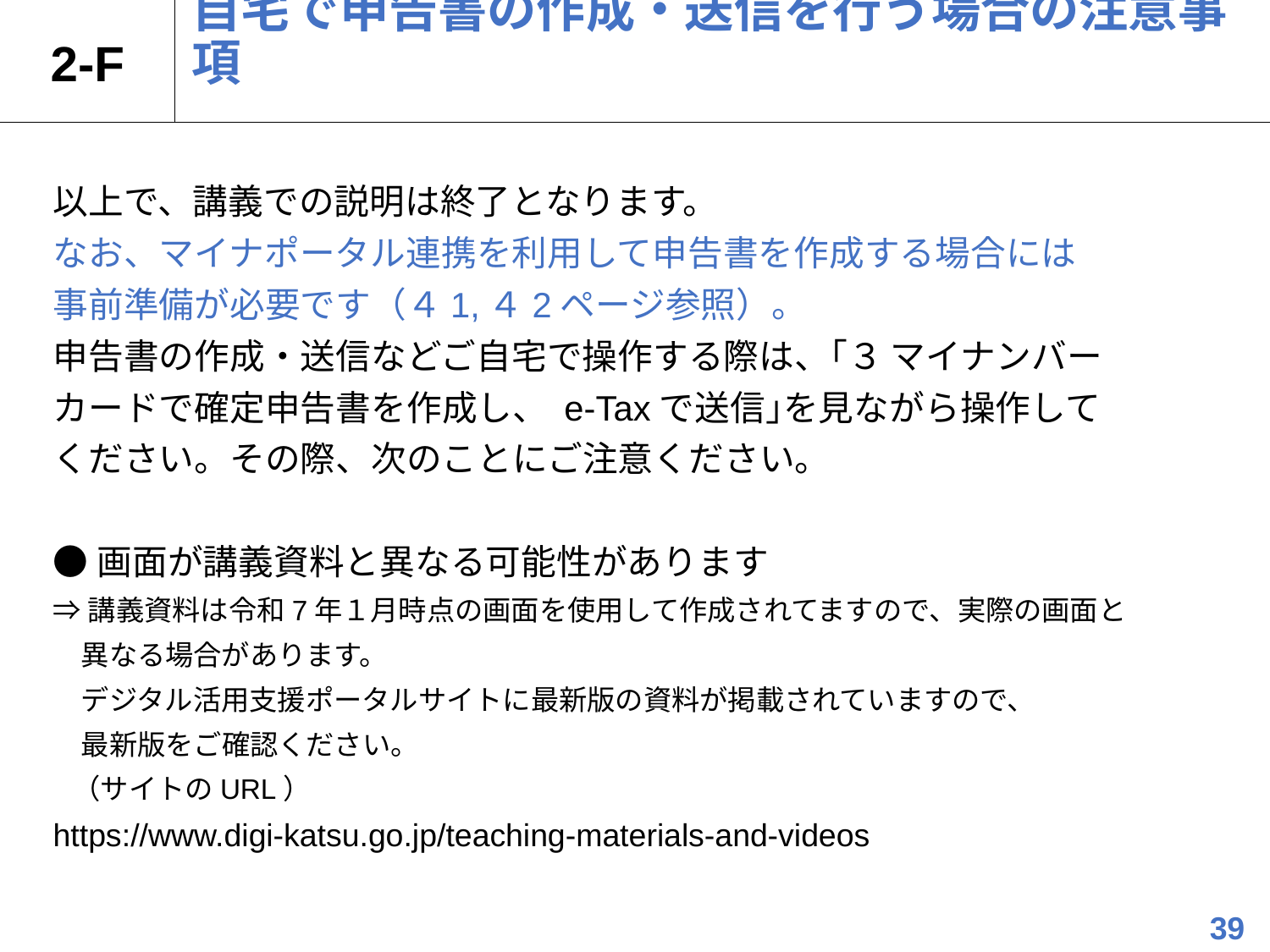

# 2-F
自宅で申告書の作成・送信を行う場合の注意事項
以上で、講義での説明は終了となります。
なお、マイナポータル連携を利用して申告書を作成する場合には
事前準備が必要です（４1,４2ページ参照）。
申告書の作成・送信などご自宅で操作する際は、｢３ マイナンバー
カードで確定申告書を作成し、 e-Taxで送信｣を見ながら操作して
ください。その際、次のことにご注意ください。

●画面が講義資料と異なる可能性があります
⇒講義資料は令和7年１月時点の画面を使用して作成されてますので、実際の画面と
　異なる場合があります。
　デジタル活用支援ポータルサイトに最新版の資料が掲載されていますので、
　最新版をご確認ください。
  （サイトのURL）
https://www.digi-katsu.go.jp/teaching-materials-and-videos
39